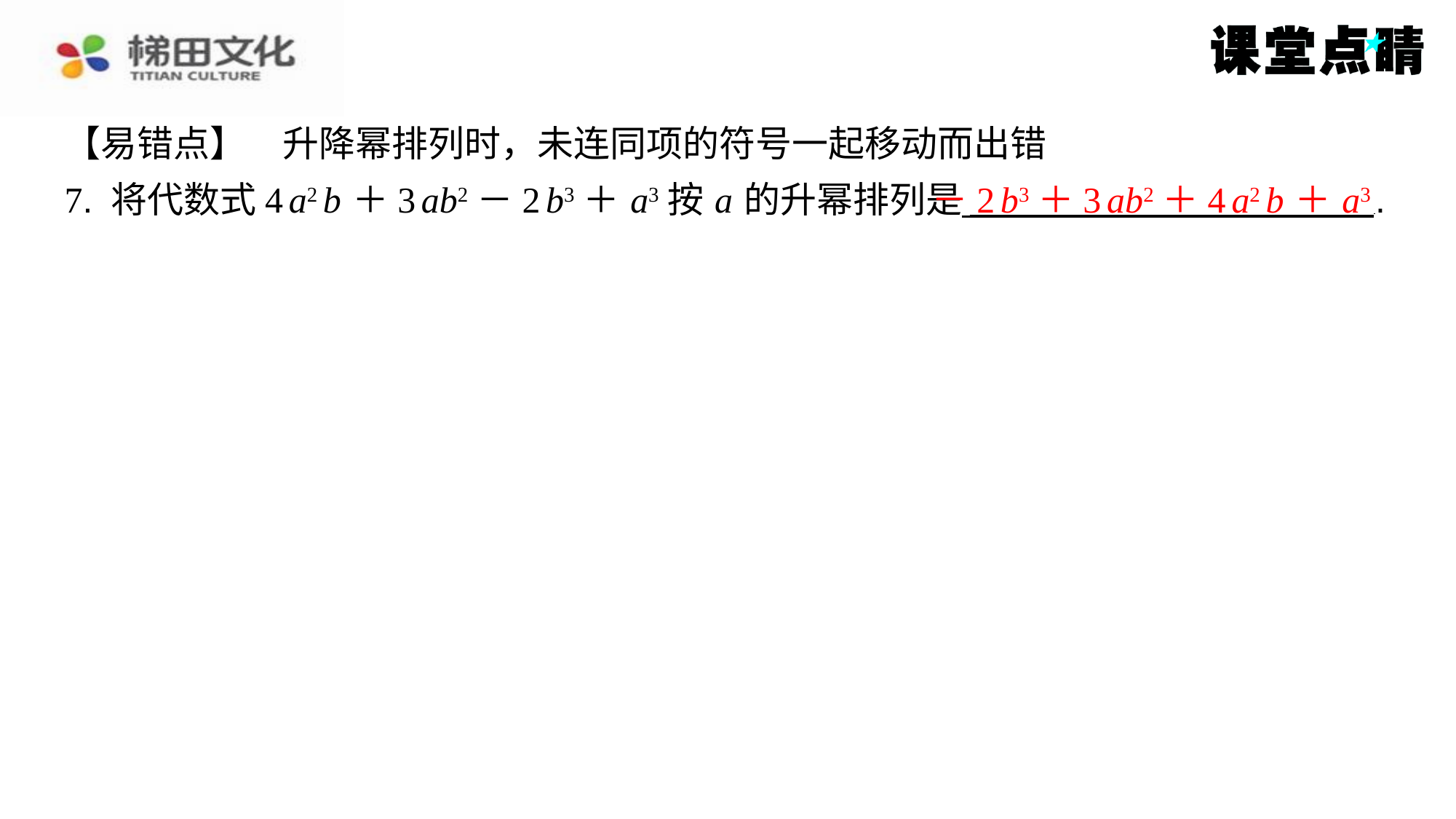

【易错点】　升降幂排列时，未连同项的符号一起移动而出错
7. 将代数式4 a2 b ＋3 ab2－2 b3＋ a3按 a 的升幂排列是                                                              ⁠.
－2 b3＋3 ab2＋4 a2 b ＋ a3